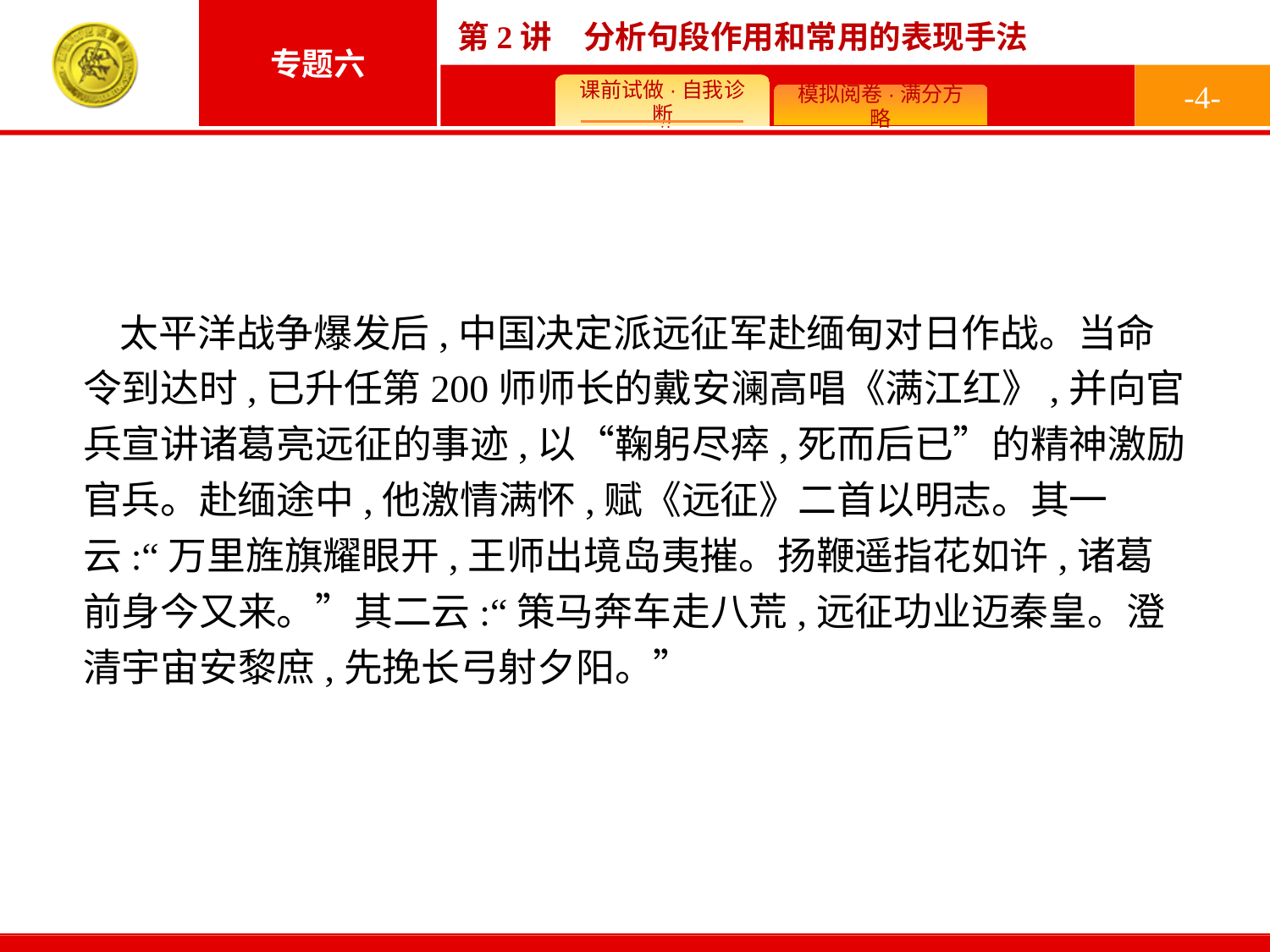

-4-
太平洋战争爆发后,中国决定派远征军赴缅甸对日作战。当命令到达时,已升任第200师师长的戴安澜高唱《满江红》,并向官兵宣讲诸葛亮远征的事迹,以“鞠躬尽瘁,死而后已”的精神激励官兵。赴缅途中,他激情满怀,赋《远征》二首以明志。其一云:“万里旌旗耀眼开,王师出境岛夷摧。扬鞭遥指花如许,诸葛前身今又来。”其二云:“策马奔车走八荒,远征功业迈秦皇。澄清宇宙安黎庶,先挽长弓射夕阳。”